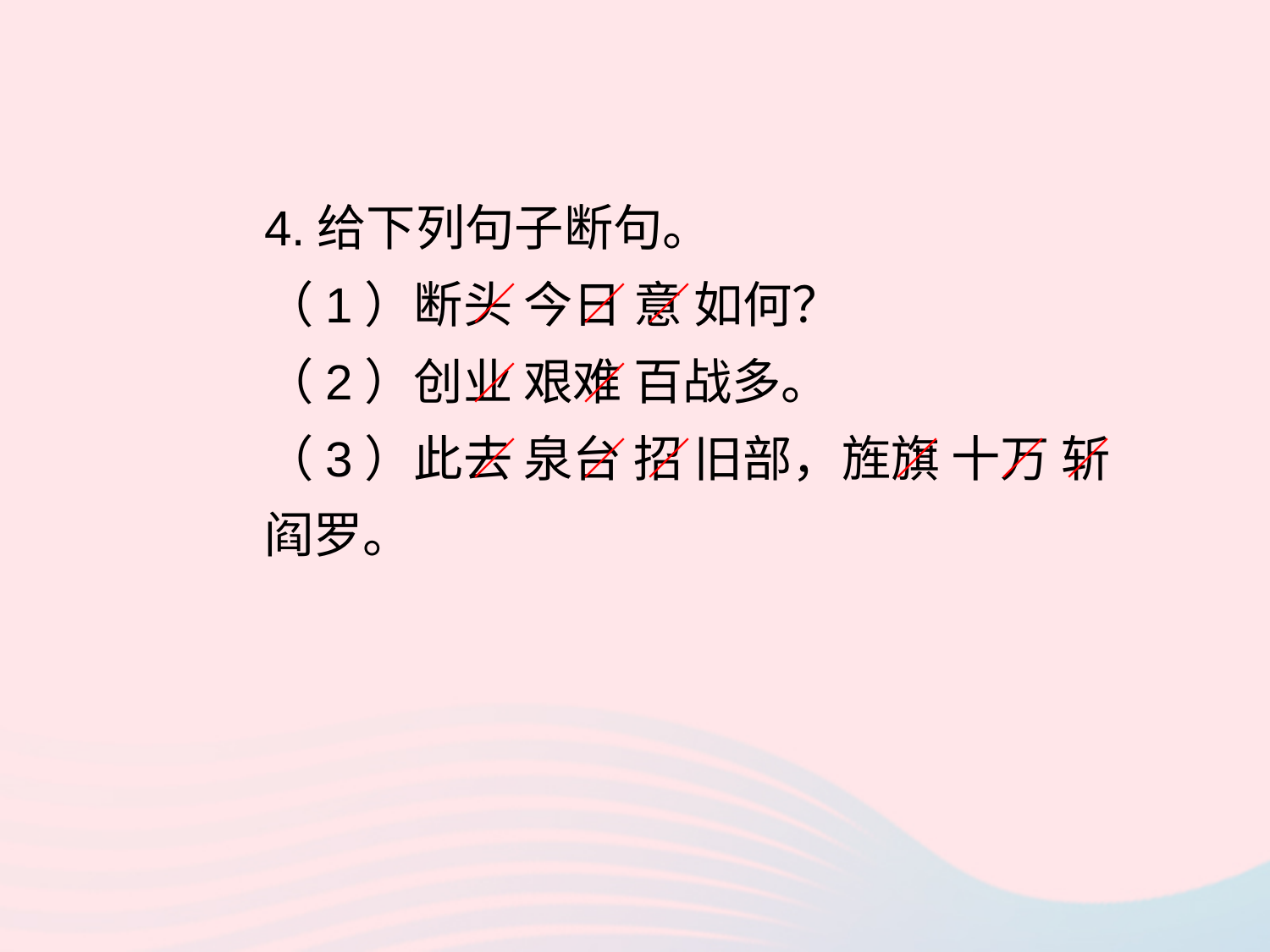

4.给下列句子断句。
（1）断头 今日 意 如何？
（2）创业 艰难 百战多。
（3）此去 泉台 招 旧部，旌旗 十万 斩 阎罗。
／
／
／
／
／
／
／
／
／
／
／